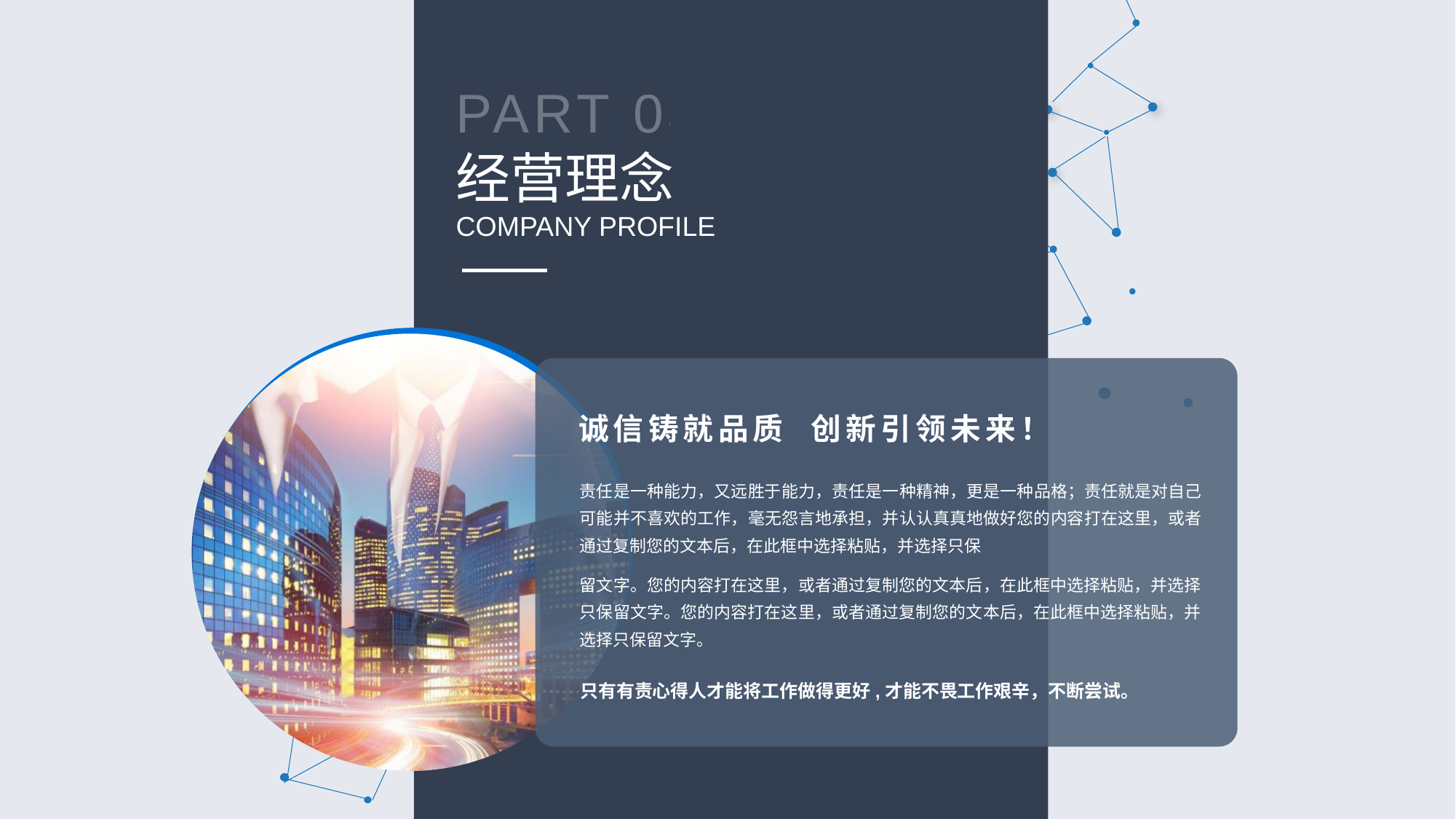

PART 03
经营理念
COMPANY PROFILE

诚信铸就品质  创新引领未来！
责任是一种能力，又远胜于能力，责任是一种精神，更是一种品格；责任就是对自己可能并不喜欢的工作，毫无怨言地承担，并认认真真地做好您的内容打在这里，或者通过复制您的文本后，在此框中选择粘贴，并选择只保
留文字。您的内容打在这里，或者通过复制您的文本后，在此框中选择粘贴，并选择只保留文字。您的内容打在这里，或者通过复制您的文本后，在此框中选择粘贴，并选择只保留文字。
只有有责心得人才能将工作做得更好,才能不畏工作艰辛，不断尝试。